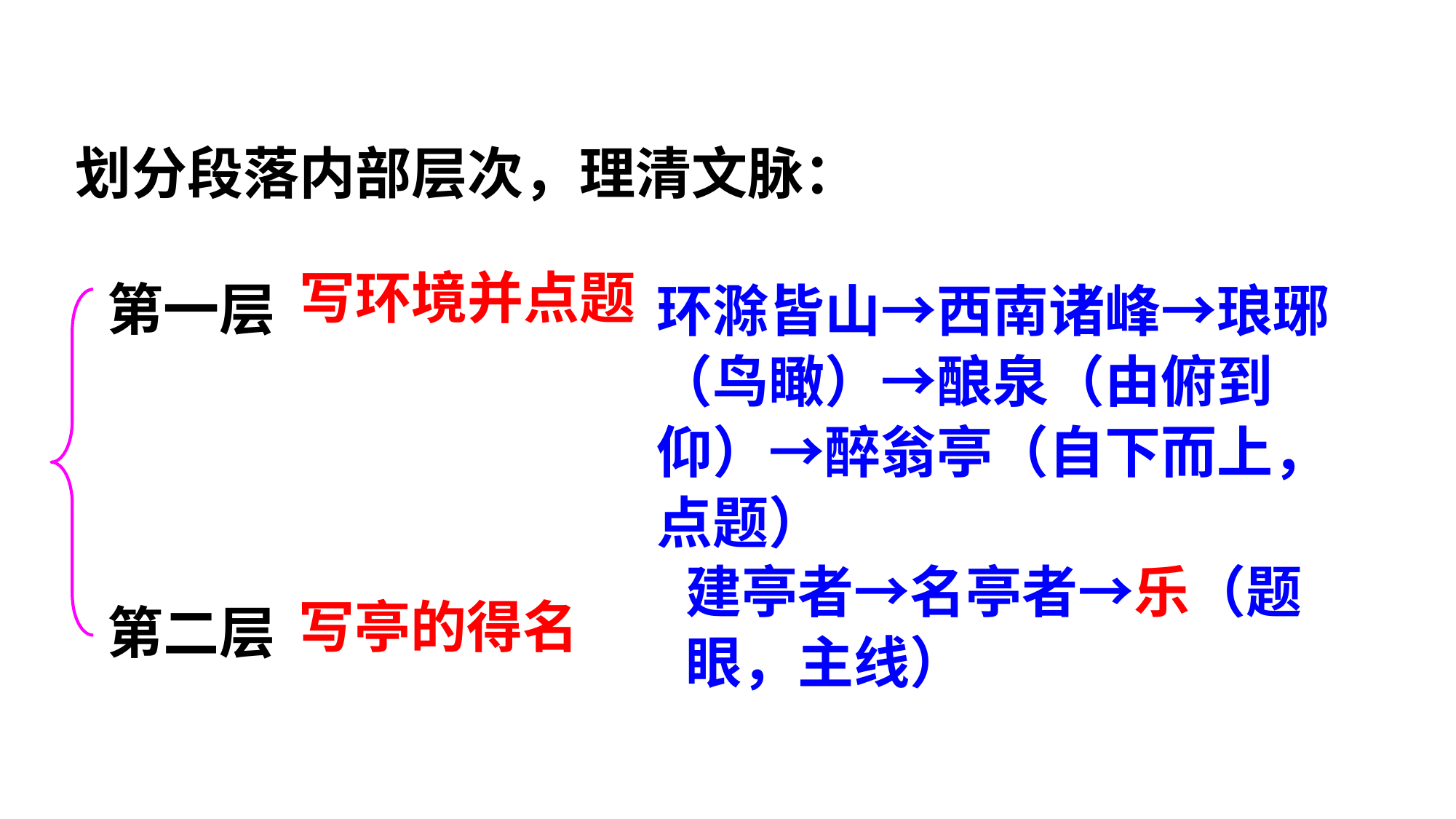

划分段落内部层次，理清文脉：
状元成才路
状元成才路
状元成才路
状元成才路
状元成才路
状元成才路
状元成才路
状元成才路
状元成才路
状元成才路
状元成才路
状元成才路
状元成才路
状元成才路
状元成才路
状元成才路
状元成才路
第一层

第二层
写环境并点题
环滁皆山→西南诸峰→琅琊（鸟瞰）→酿泉（由俯到仰）→醉翁亭（自下而上，点题）
状元成才路
状元成才路
状元成才路
状元成才路
状元成才路
状元成才路
状元成才路

状元成才路
状元成才路
状元成才路
状元成才路
状元成才路
状元成才路
状元成才路
状元成才路
状元成才路
状元成才路
状元成才路
状元成才路
状元成才路
状元成才路
状元成才路
状元成才路
状元成才路
状元成才路
状元成才路
状元成才路
状元成才路
状元成才路
状元成才路
状元成才路
状元成才路
状元成才路
状元成才路
状元成才路
状元成才路
状元成才路
状元成才路
状元成才路
状元成才路
状元成才路
状元成才路
状元成才路
状元成才路
状元成才路
状元成才路
状元成才路
状元成才路
状元成才路
状元成才路
状元成才路
状元成才路
状元成才路
状元成才路
状元成才路
状元成才路
状元成才路
状元成才路
状元成才路
状元成才路
状元成才路
状元成才路
状元成才路
状元成才路
建亭者→名亭者→乐（题眼，主线）
状元成才路
状元成才路
状元成才路
状元成才路
状元成才路
状元成才路
状元成才路
状元成才路
状元成才路
状元成才路
写亭的得名
状元成才路
状元成才路
状元成才路
状元成才路
状元成才路
状元成才路
状元成才路
状元成才路
状元成才路